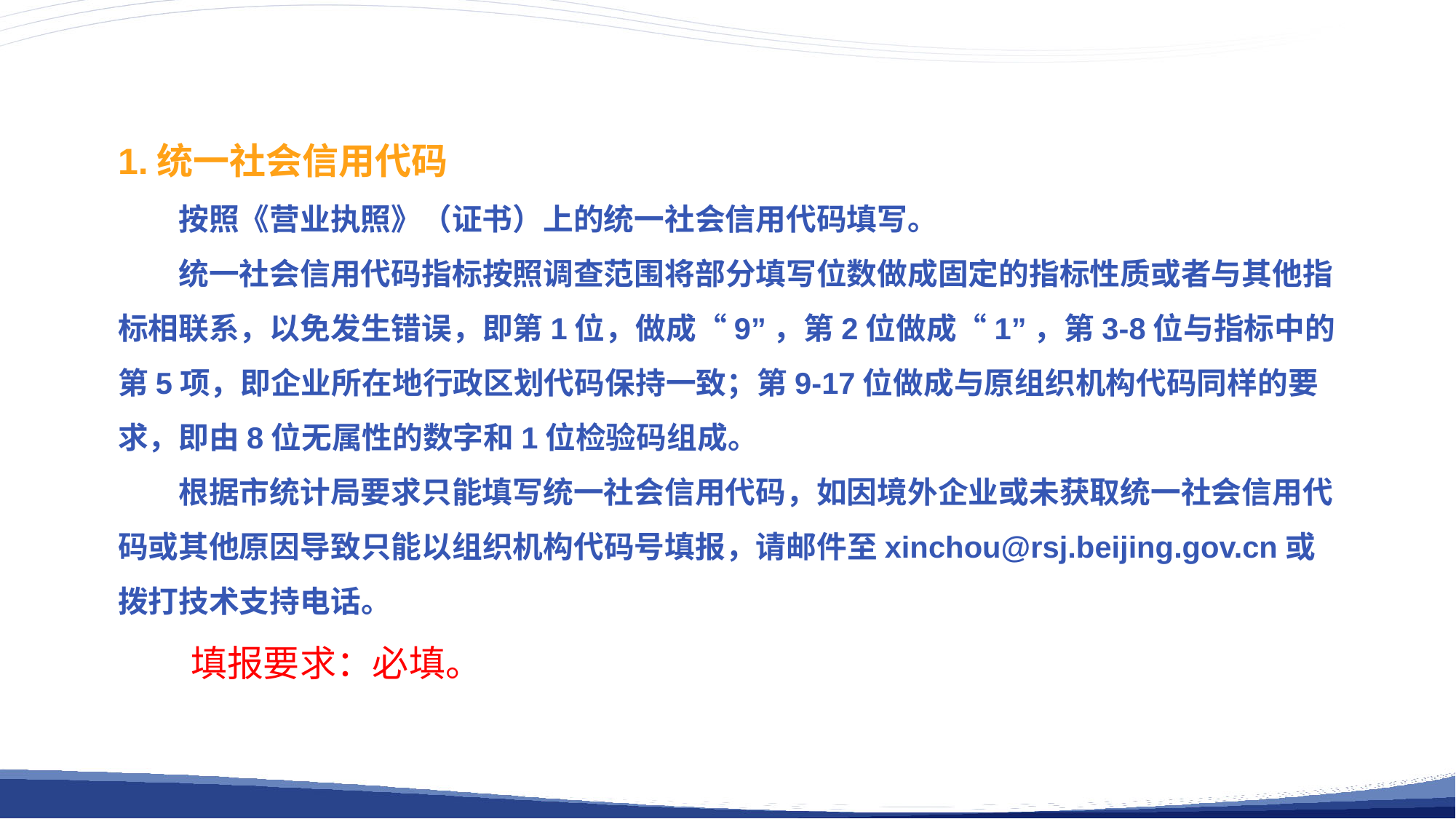

1.统一社会信用代码
按照《营业执照》（证书）上的统一社会信用代码填写。
统一社会信用代码指标按照调查范围将部分填写位数做成固定的指标性质或者与其他指标相联系，以免发生错误，即第1位，做成“9”，第2位做成“1”，第3-8位与指标中的第5项，即企业所在地行政区划代码保持一致；第9-17位做成与原组织机构代码同样的要求，即由8位无属性的数字和1位检验码组成。
根据市统计局要求只能填写统一社会信用代码，如因境外企业或未获取统一社会信用代码或其他原因导致只能以组织机构代码号填报，请邮件至xinchou@rsj.beijing.gov.cn或拨打技术支持电话。
填报要求：必填。